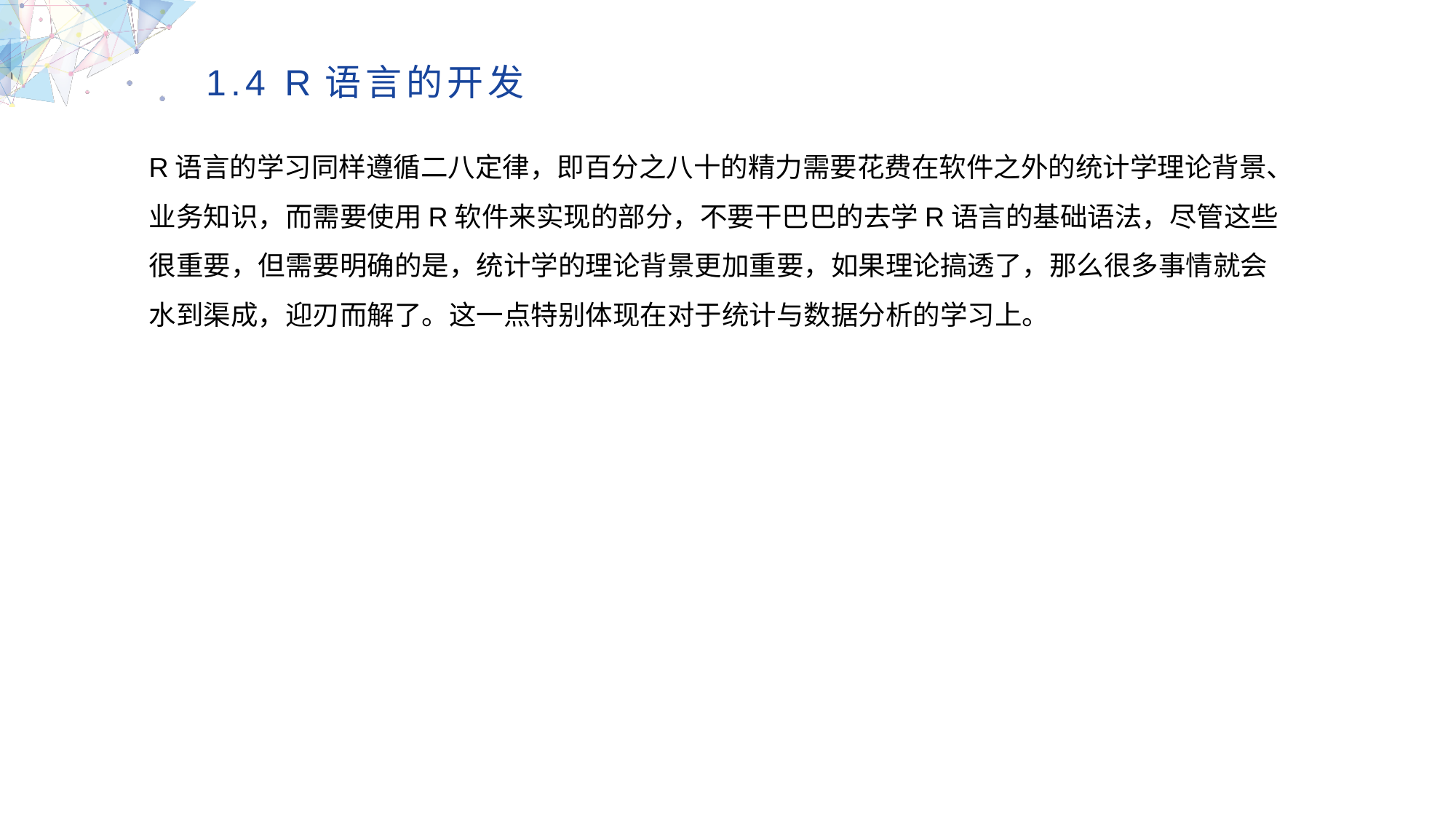

1.4 R语言的开发
R语言的学习同样遵循二八定律，即百分之八十的精力需要花费在软件之外的统计学理论背景、业务知识，而需要使用R软件来实现的部分，不要干巴巴的去学R语言的基础语法，尽管这些很重要，但需要明确的是，统计学的理论背景更加重要，如果理论搞透了，那么很多事情就会水到渠成，迎刃而解了。这一点特别体现在对于统计与数据分析的学习上。

MULTIPURPOSE PRESENTATION TEMPLATE | UNIQUE DESIGN
Welcome Message
Please replace text, click add relevant headline, modify the text content, also can copy your content to this directly. Please replace text, click add relevant headline, modify the text content, also can copy your content to this directly.